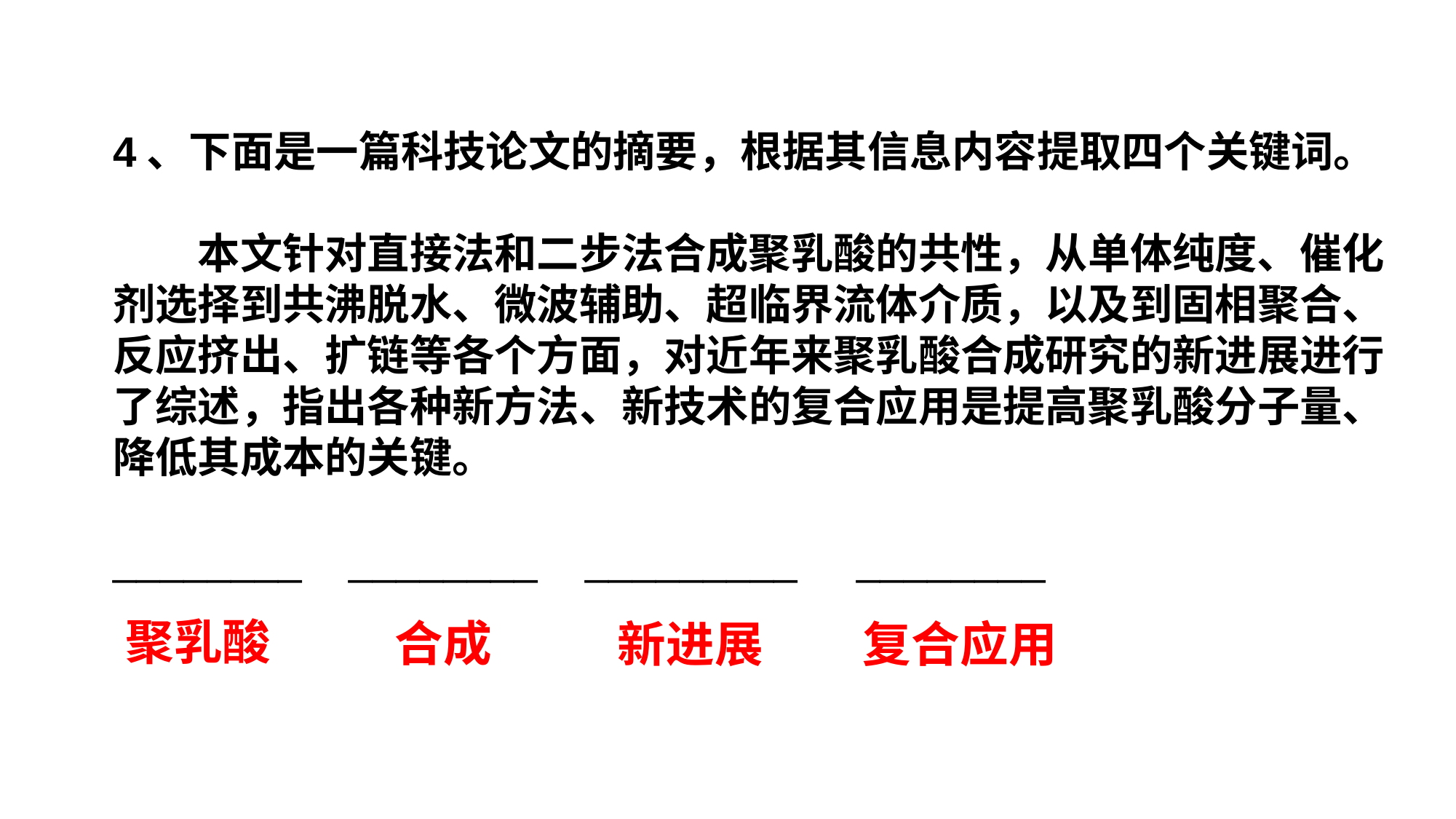

4、下面是一篇科技论文的摘要，根据其信息内容提取四个关键词。
　　本文针对直接法和二步法合成聚乳酸的共性，从单体纯度、催化剂选择到共沸脱水、微波辅助、超临界流体介质，以及到固相聚合、反应挤出、扩链等各个方面，对近年来聚乳酸合成研究的新进展进行了综述，指出各种新方法、新技术的复合应用是提高聚乳酸分子量、降低其成本的关键。
________    ________    _________     ________
聚乳酸
合成
新进展
复合应用